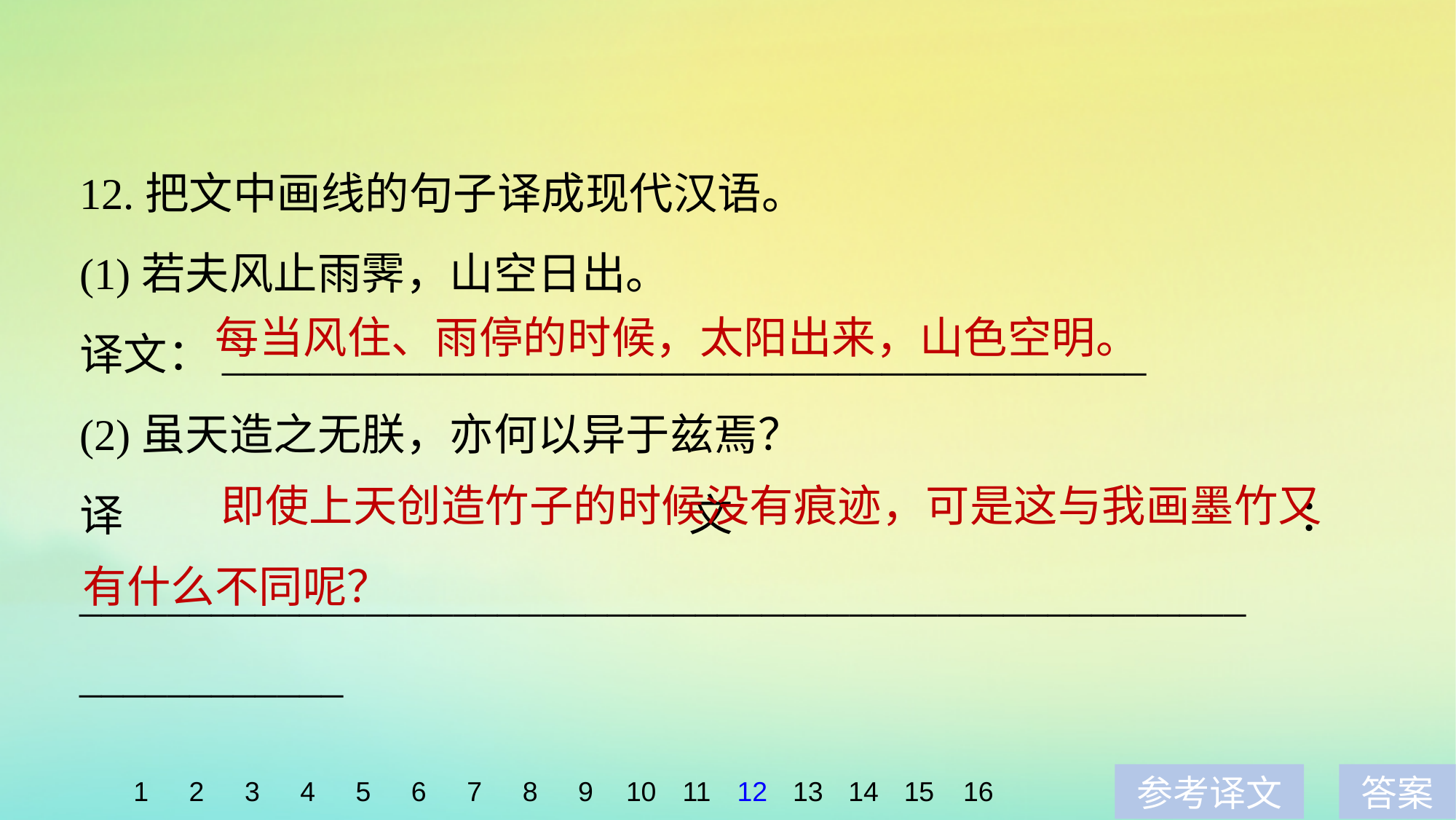

12.把文中画线的句子译成现代汉语。
(1)若夫风止雨霁，山空日出。
译文：__________________________________________
(2)虽天造之无朕，亦何以异于兹焉？
译文：_____________________________________________________
____________
每当风住、雨停的时候，太阳出来，山色空明。
             即使上天创造竹子的时候没有痕迹，可是这与我画墨竹又有什么不同呢？
1
2
3
4
5
6
7
8
9
10
11
12
13
14
15
16
参考译文
答案